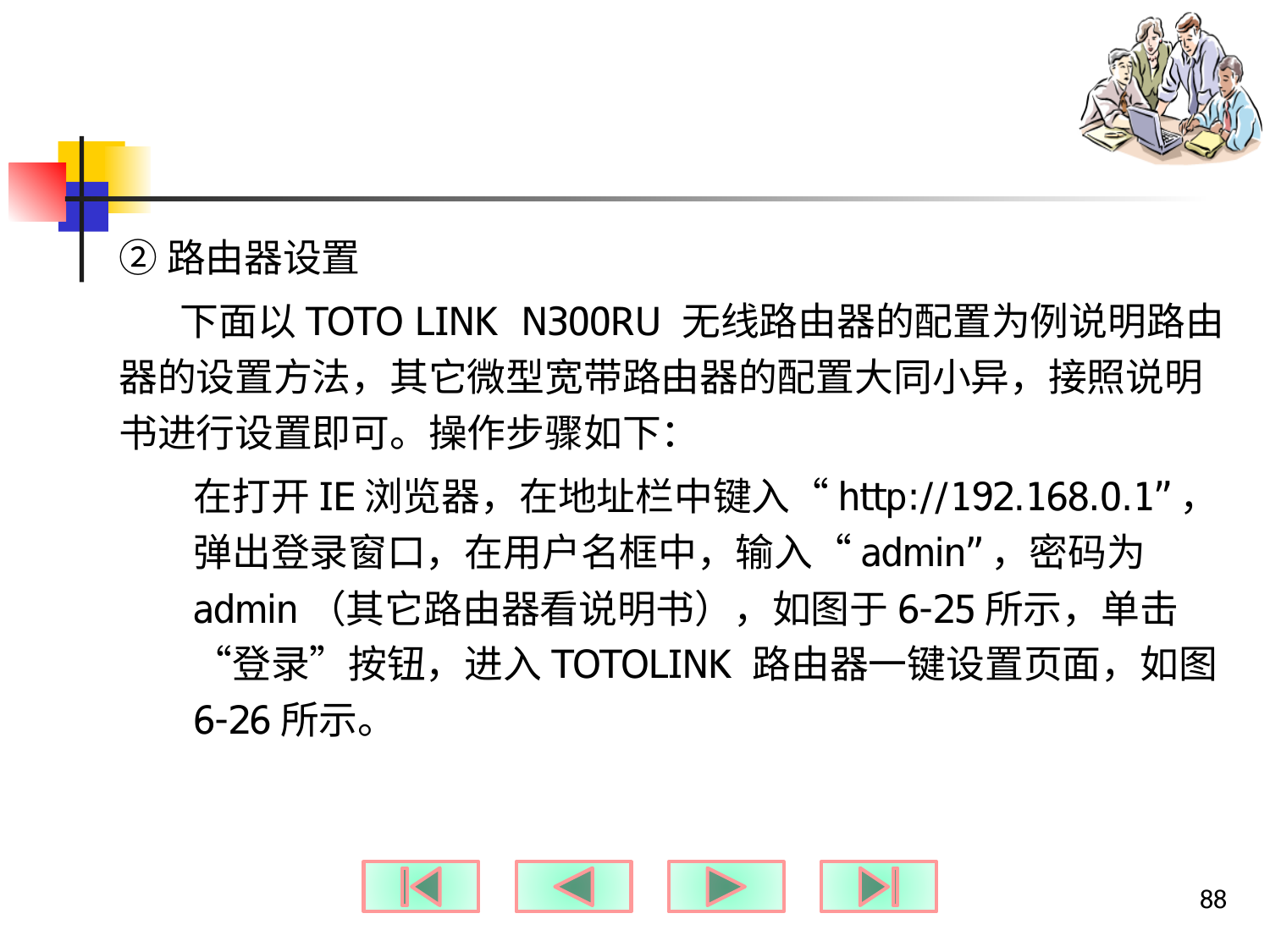

#
②路由器设置
      下面以TOTO LINK  N300RU 无线路由器的配置为例说明路由器的设置方法，其它微型宽带路由器的配置大同小异，接照说明书进行设置即可。操作步骤如下：
在打开IE浏览器，在地址栏中键入“http://192.168.0.1”，弹出登录窗口，在用户名框中，输入“admin”，密码为admin（其它路由器看说明书），如图于6-25所示，单击“登录”按钮，进入TOTOLINK 路由器一键设置页面，如图6-26所示。
88